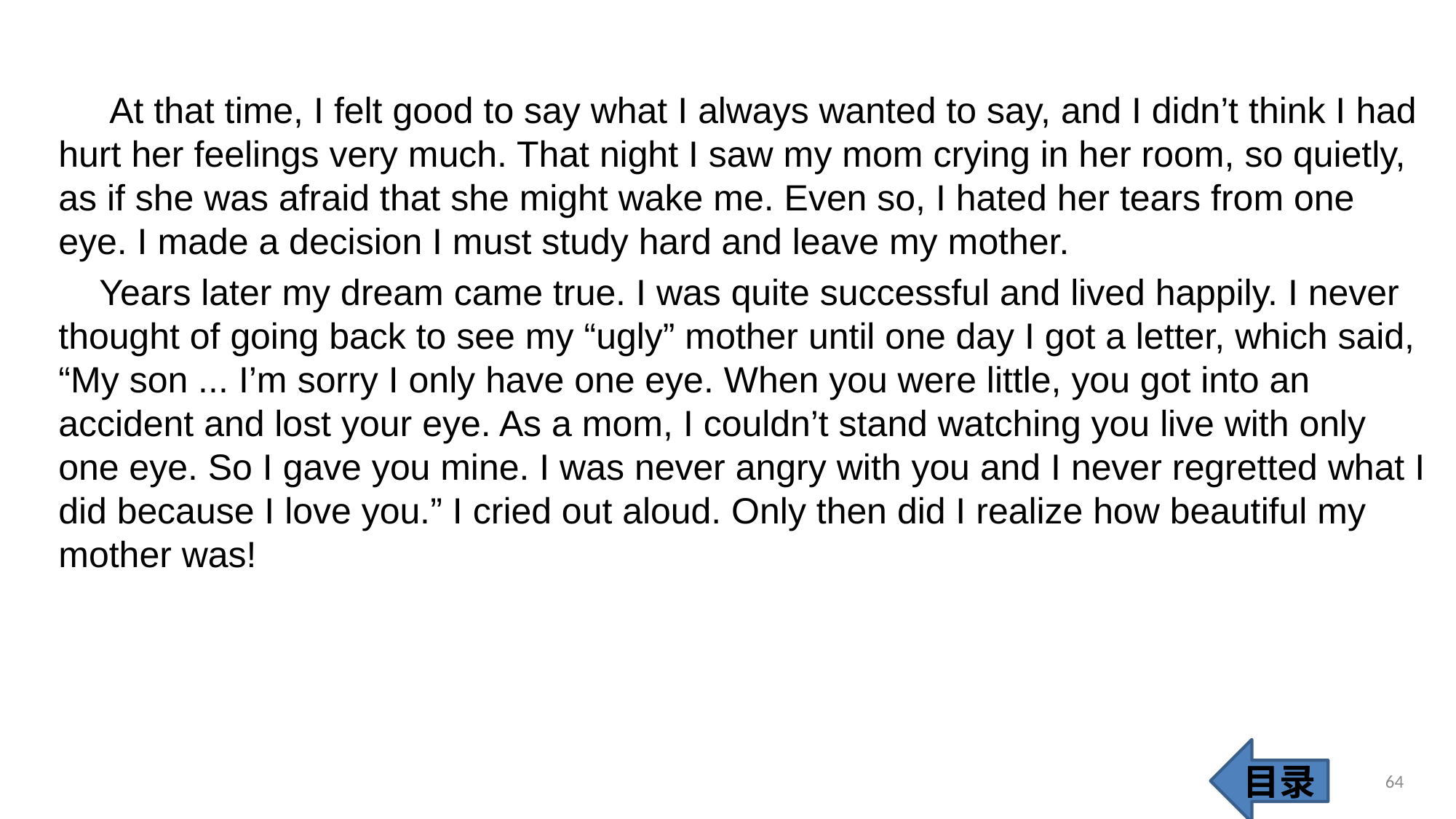

At that time, I felt good to say what I always wanted to say, and I didn’t think I had hurt her feelings very much. That night I saw my mom crying in her room, so quietly, as if she was afraid that she might wake me. Even so, I hated her tears from one eye. I made a decision I must study hard and leave my mother.
    Years later my dream came true. I was quite successful and lived happily. I never thought of going back to see my “ugly” mother until one day I got a letter, which said, “My son ... I’m sorry I only have one eye. When you were little, you got into an accident and lost your eye. As a mom, I couldn’t stand watching you live with only one eye. So I gave you mine. I was never angry with you and I never regretted what I did because I love you.” I cried out aloud. Only then did I realize how beautiful my mother was!

目录
64